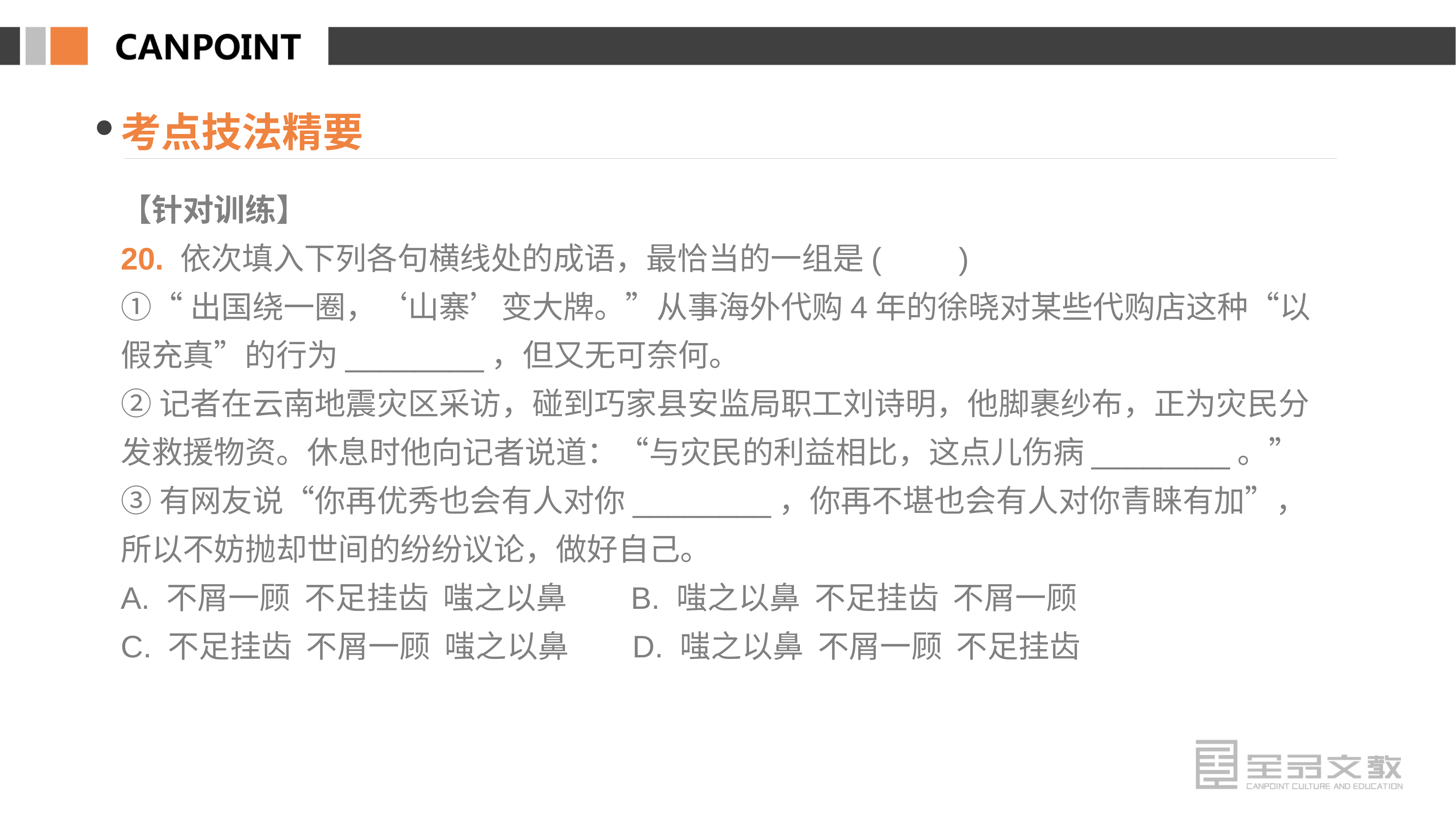

考点技法精要

【针对训练】
20. 依次填入下列各句横线处的成语，最恰当的一组是(　　)
①“出国绕一圈，‘山寨’变大牌。”从事海外代购4年的徐晓对某些代购店这种“以假充真”的行为________，但又无可奈何。
②记者在云南地震灾区采访，碰到巧家县安监局职工刘诗明，他脚裹纱布，正为灾民分发救援物资。休息时他向记者说道：“与灾民的利益相比，这点儿伤病________。”
③有网友说“你再优秀也会有人对你________，你再不堪也会有人对你青睐有加”，所以不妨抛却世间的纷纷议论，做好自己。
A. 不屑一顾  不足挂齿  嗤之以鼻        B. 嗤之以鼻  不足挂齿  不屑一顾
C. 不足挂齿  不屑一顾  嗤之以鼻        D. 嗤之以鼻  不屑一顾  不足挂齿